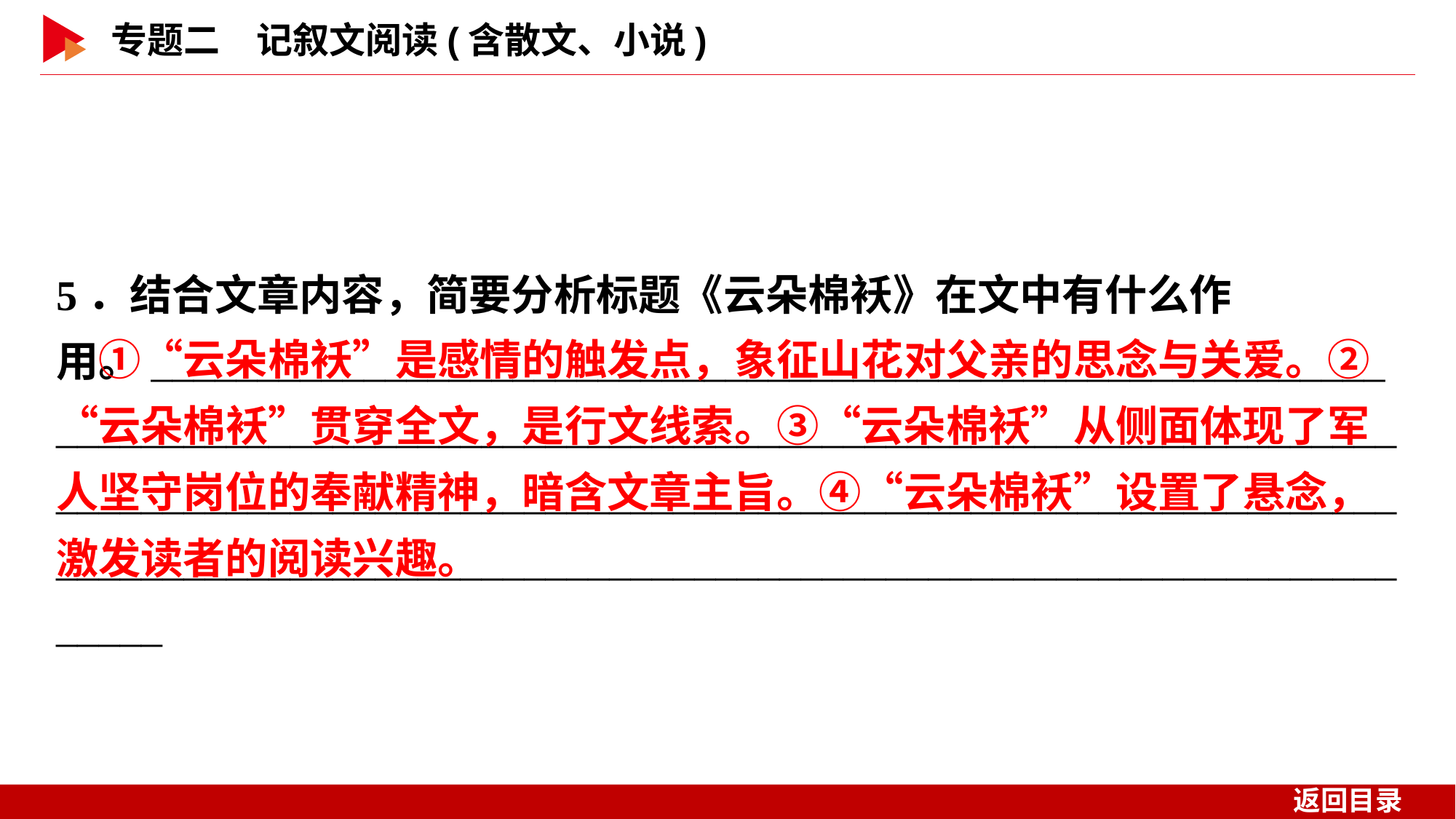

5．结合文章内容，简要分析标题《云朵棉袄》在文中有什么作用。____________________________________________________________________________________________________________________________________________________________________________________________________________________________________________________________
　①“云朵棉袄”是感情的触发点，象征山花对父亲的思念与关爱。②“云朵棉袄”贯穿全文，是行文线索。③“云朵棉袄”从侧面体现了军人坚守岗位的奉献精神，暗含文章主旨。④“云朵棉袄”设置了悬念，激发读者的阅读兴趣。